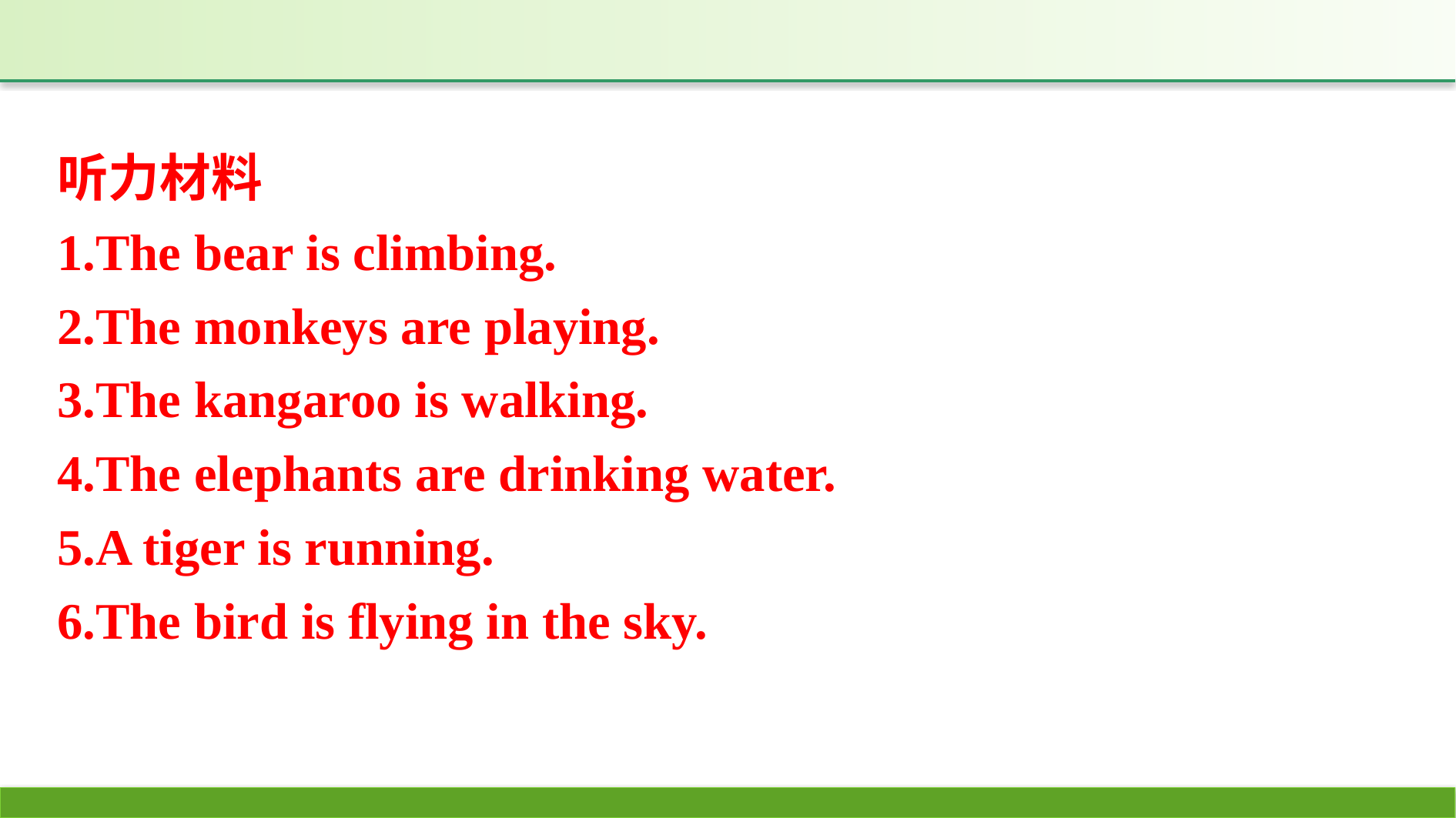

听力材料
1.The bear is climbing.
2.The monkeys are playing.
3.The kangaroo is walking.
4.The elephants are drinking water.
5.A tiger is running.
6.The bird is flying in the sky.